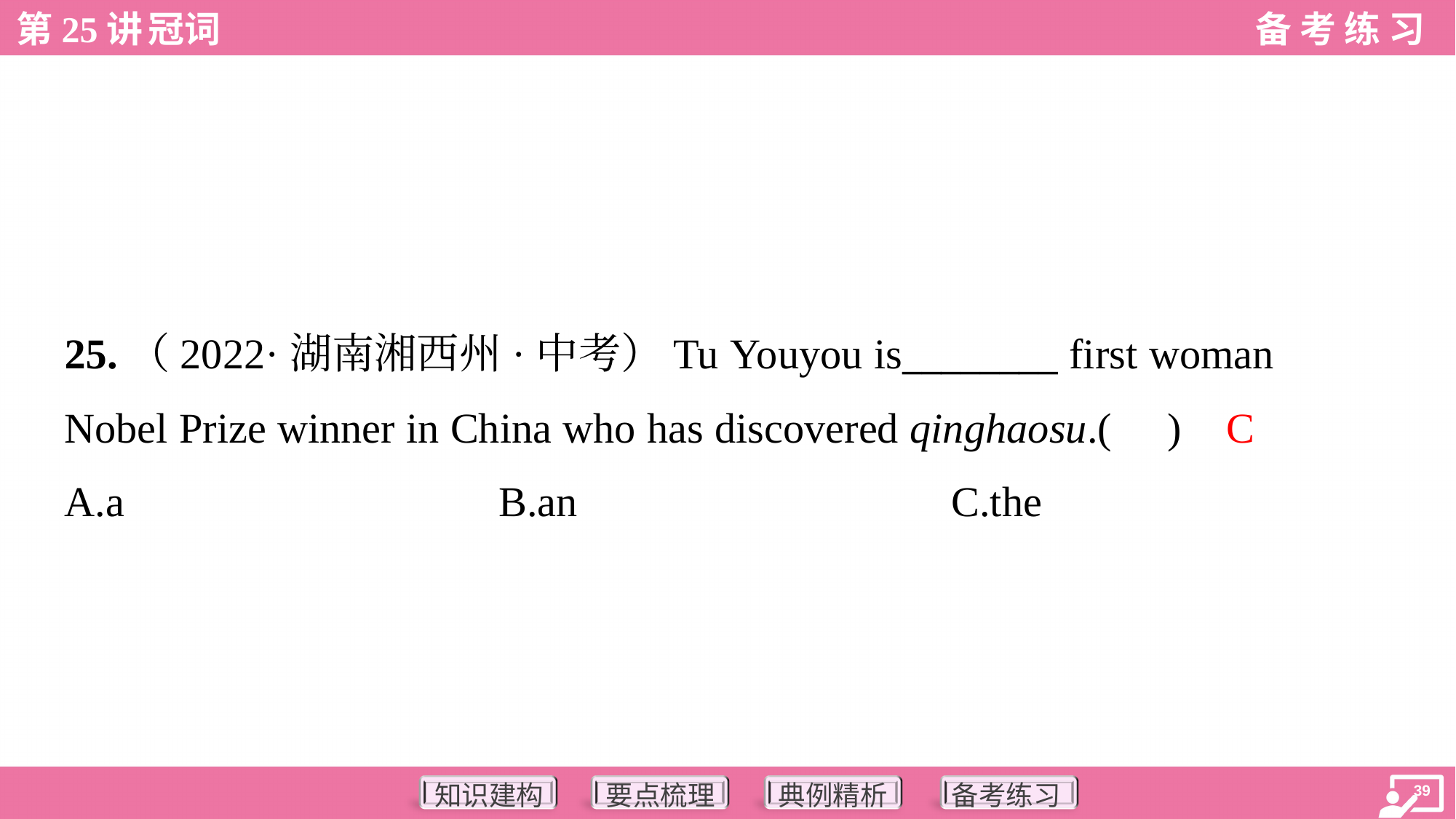

25.（2022·湖南湘西州·中考）Tu Youyou is________ first woman
Nobel Prize winner in China who has discovered qinghaosu.(     )
C
A.a	B.an	C.the